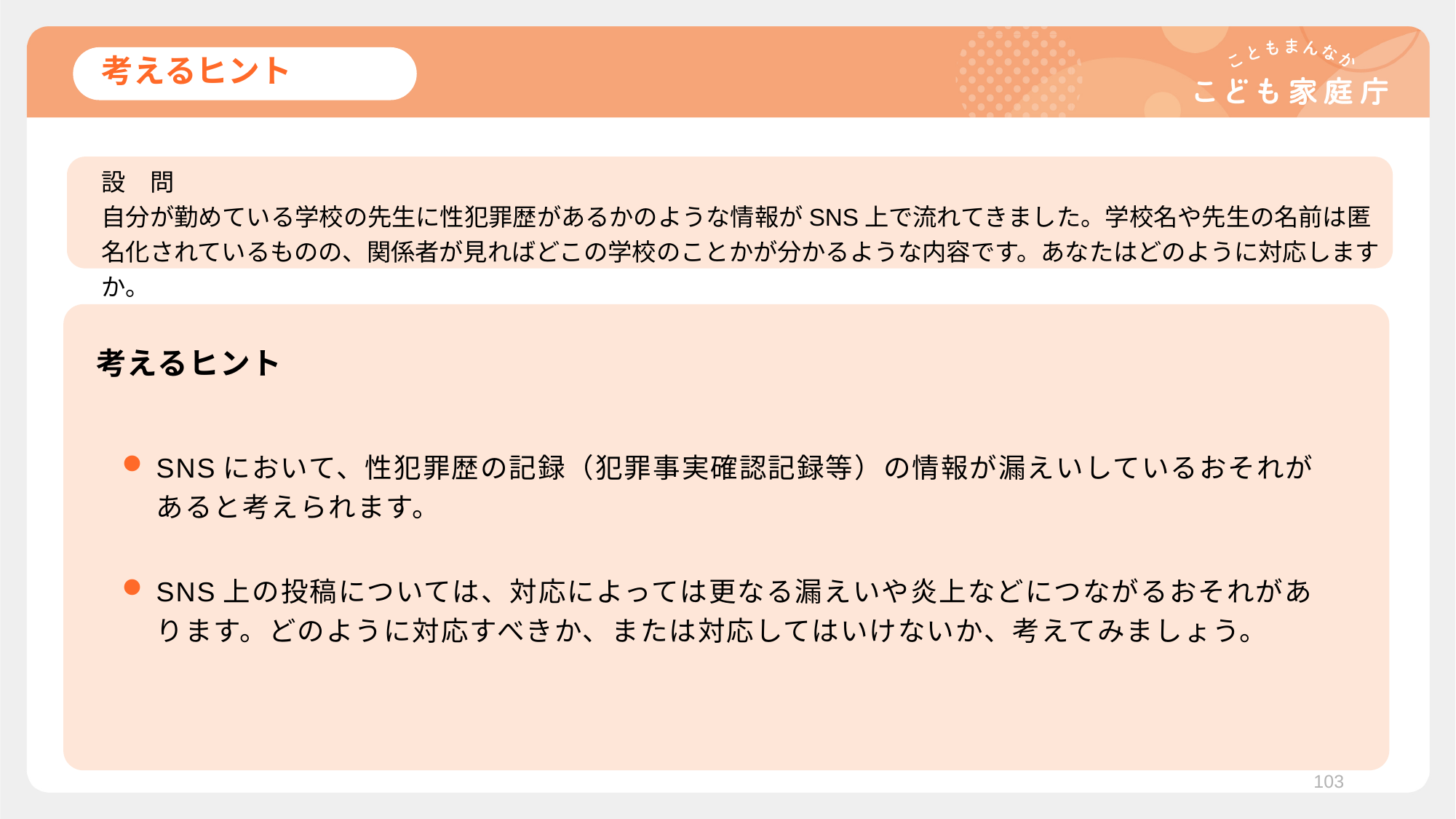

# 考えるヒント
設　問
自分が勤めている学校の先生に性犯罪歴があるかのような情報がSNS上で流れてきました。学校名や先生の名前は匿名化されているものの、関係者が見ればどこの学校のことかが分かるような内容です。あなたはどのように対応しますか。

考えるヒント
SNSにおいて、性犯罪歴の記録（犯罪事実確認記録等）の情報が漏えいしているおそれがあると考えられます。
SNS上の投稿については、対応によっては更なる漏えいや炎上などにつながるおそれがあります。どのように対応すべきか、または対応してはいけないか、考えてみましょう。
103